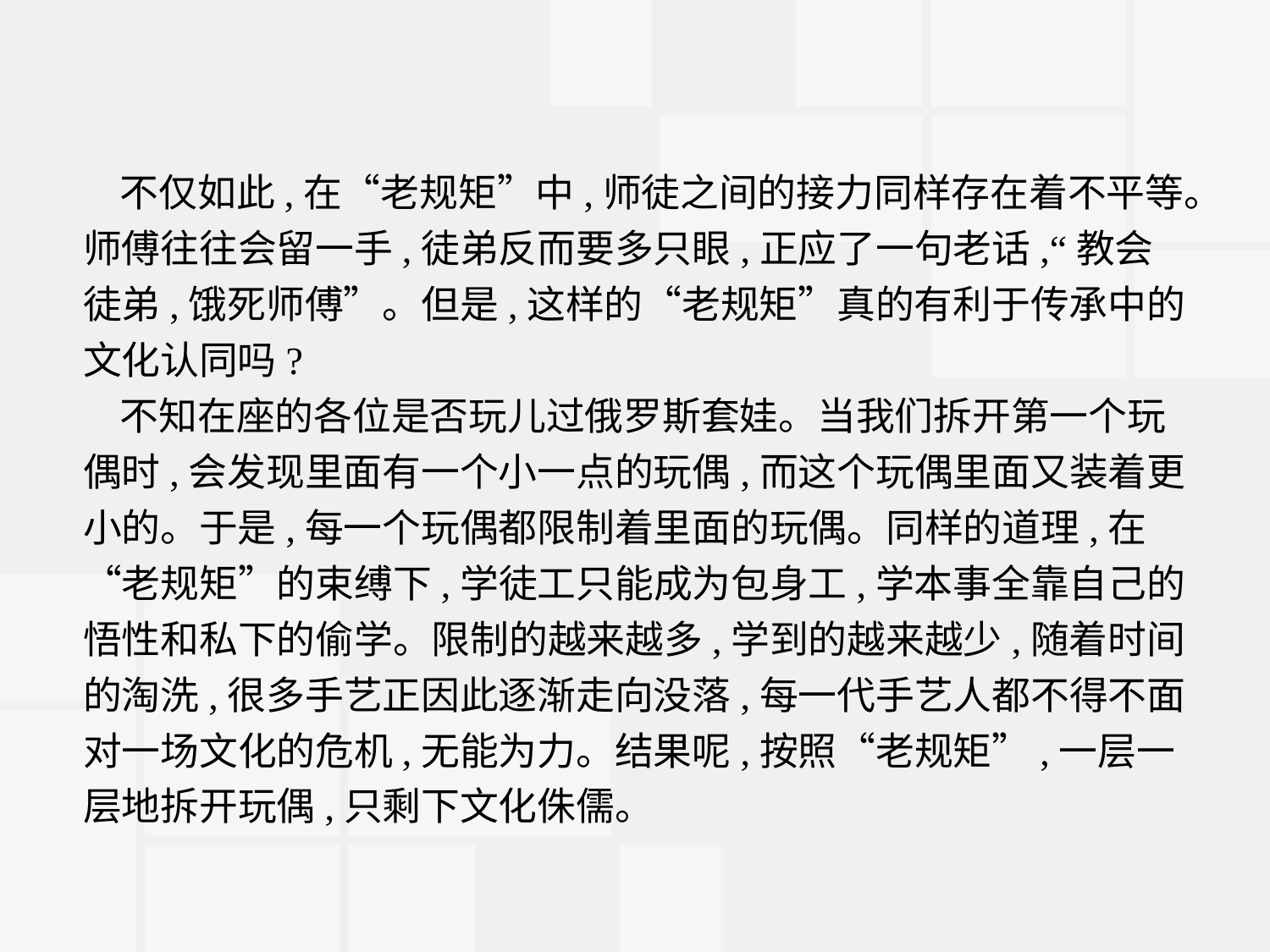

不仅如此,在“老规矩”中,师徒之间的接力同样存在着不平等。师傅往往会留一手,徒弟反而要多只眼,正应了一句老话,“教会徒弟,饿死师傅”。但是,这样的“老规矩”真的有利于传承中的文化认同吗?
不知在座的各位是否玩儿过俄罗斯套娃。当我们拆开第一个玩偶时,会发现里面有一个小一点的玩偶,而这个玩偶里面又装着更小的。于是,每一个玩偶都限制着里面的玩偶。同样的道理,在“老规矩”的束缚下,学徒工只能成为包身工,学本事全靠自己的悟性和私下的偷学。限制的越来越多,学到的越来越少,随着时间的淘洗,很多手艺正因此逐渐走向没落,每一代手艺人都不得不面对一场文化的危机,无能为力。结果呢,按照“老规矩”,一层一层地拆开玩偶,只剩下文化侏儒。